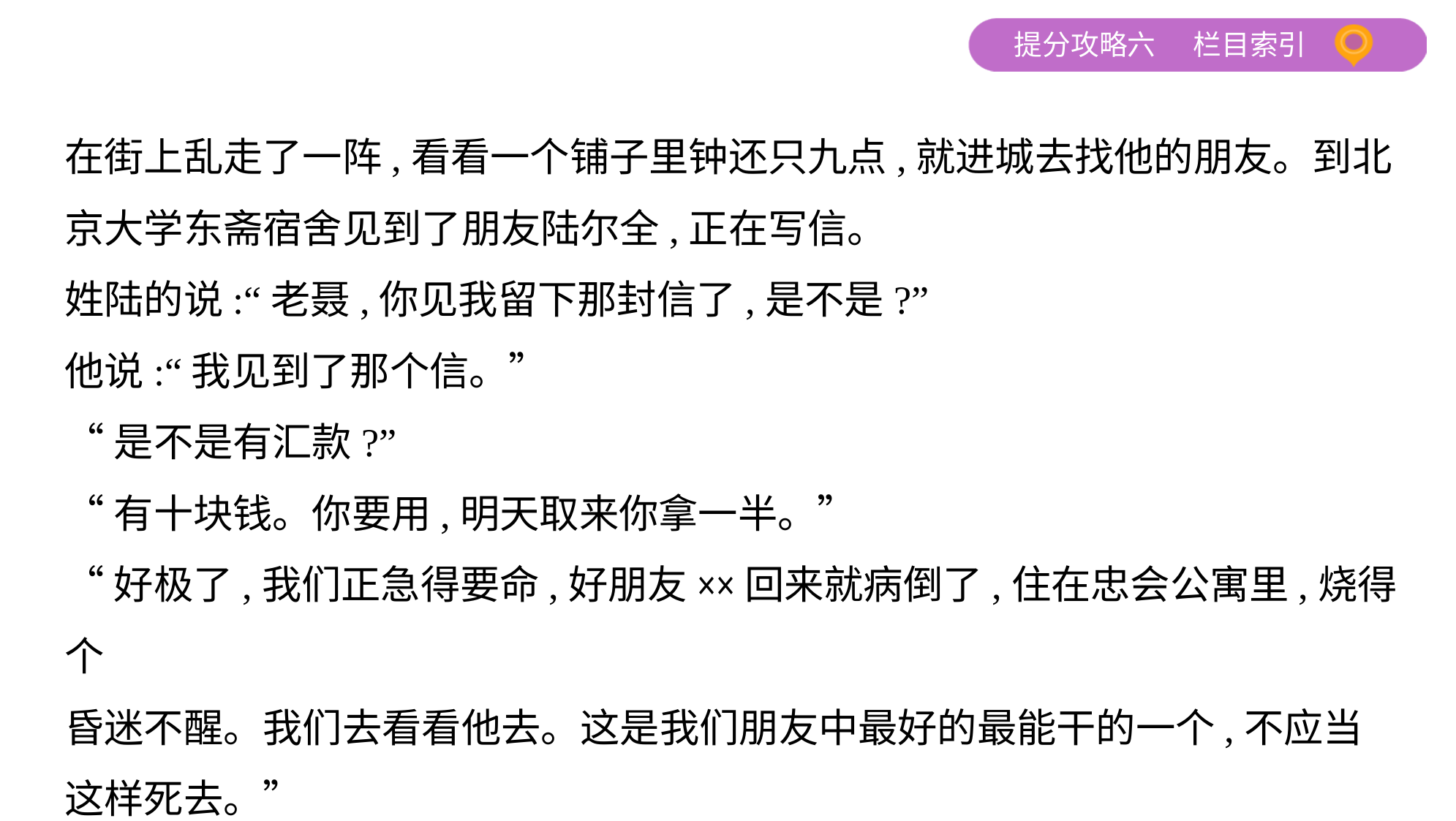

在街上乱走了一阵,看看一个铺子里钟还只九点,就进城去找他的朋友。到北
京大学东斋宿舍见到了朋友陆尔全,正在写信。
姓陆的说:“老聂,你见我留下那封信了,是不是?”
他说:“我见到了那个信。”
“是不是有汇款?”
“有十块钱。你要用,明天取来你拿一半。”
“好极了,我们正急得要命,好朋友××回来就病倒了,住在忠会公寓里,烧得个
昏迷不醒。我们去看看他去。这是我们朋友中最好的最能干的一个,不应当
这样死去。”